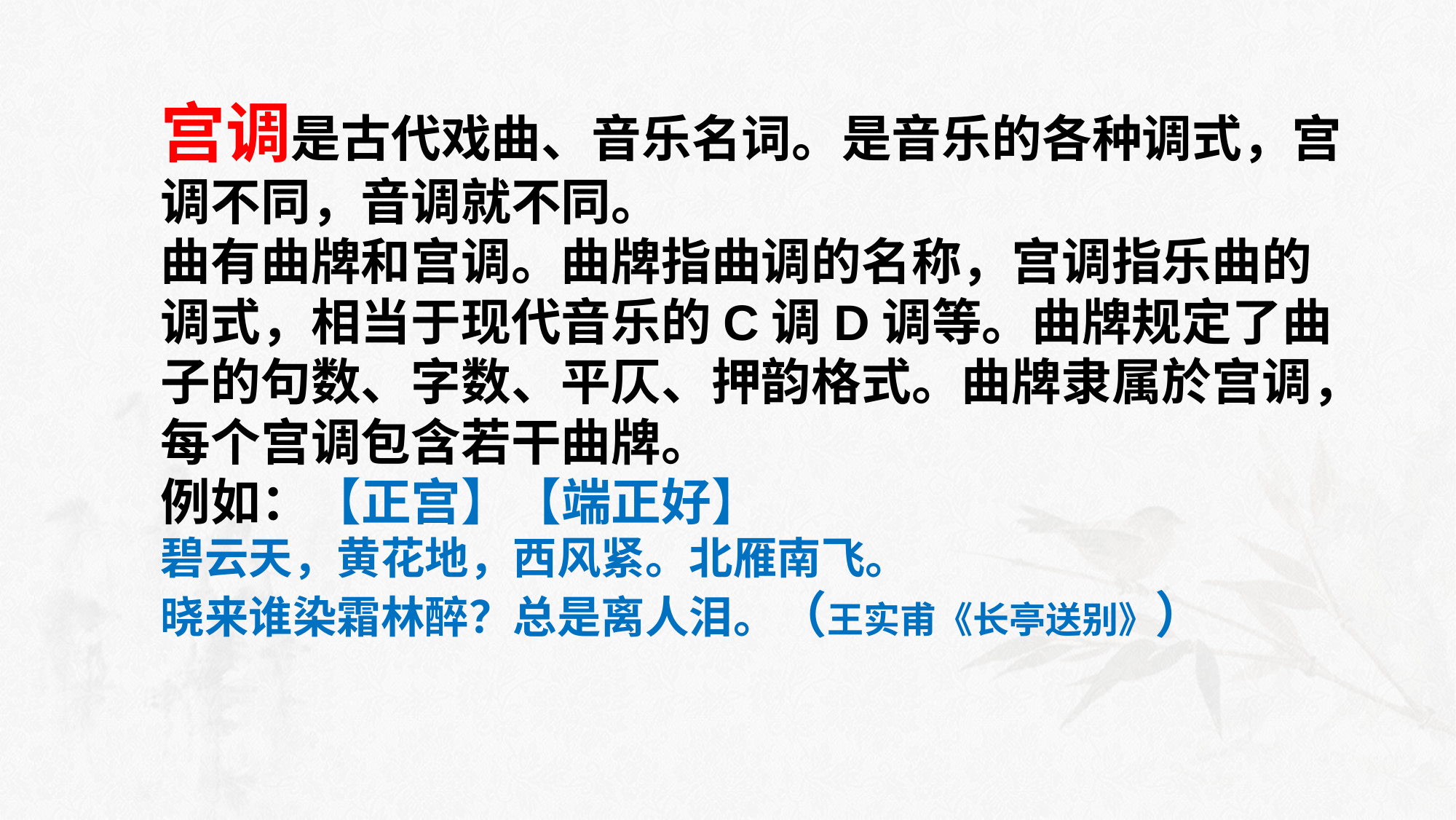

宫调是古代戏曲、音乐名词。是音乐的各种调式，宫调不同，音调就不同。
曲有曲牌和宫调。曲牌指曲调的名称，宫调指乐曲的调式，相当于现代音乐的C调D调等。曲牌规定了曲子的句数、字数、平仄、押韵格式。曲牌隶属於宫调，每个宫调包含若干曲牌。
例如：【正宫】【端正好】
碧云天，黄花地，西风紧。北雁南飞。
晓来谁染霜林醉？总是离人泪。（王实甫《长亭送别》）